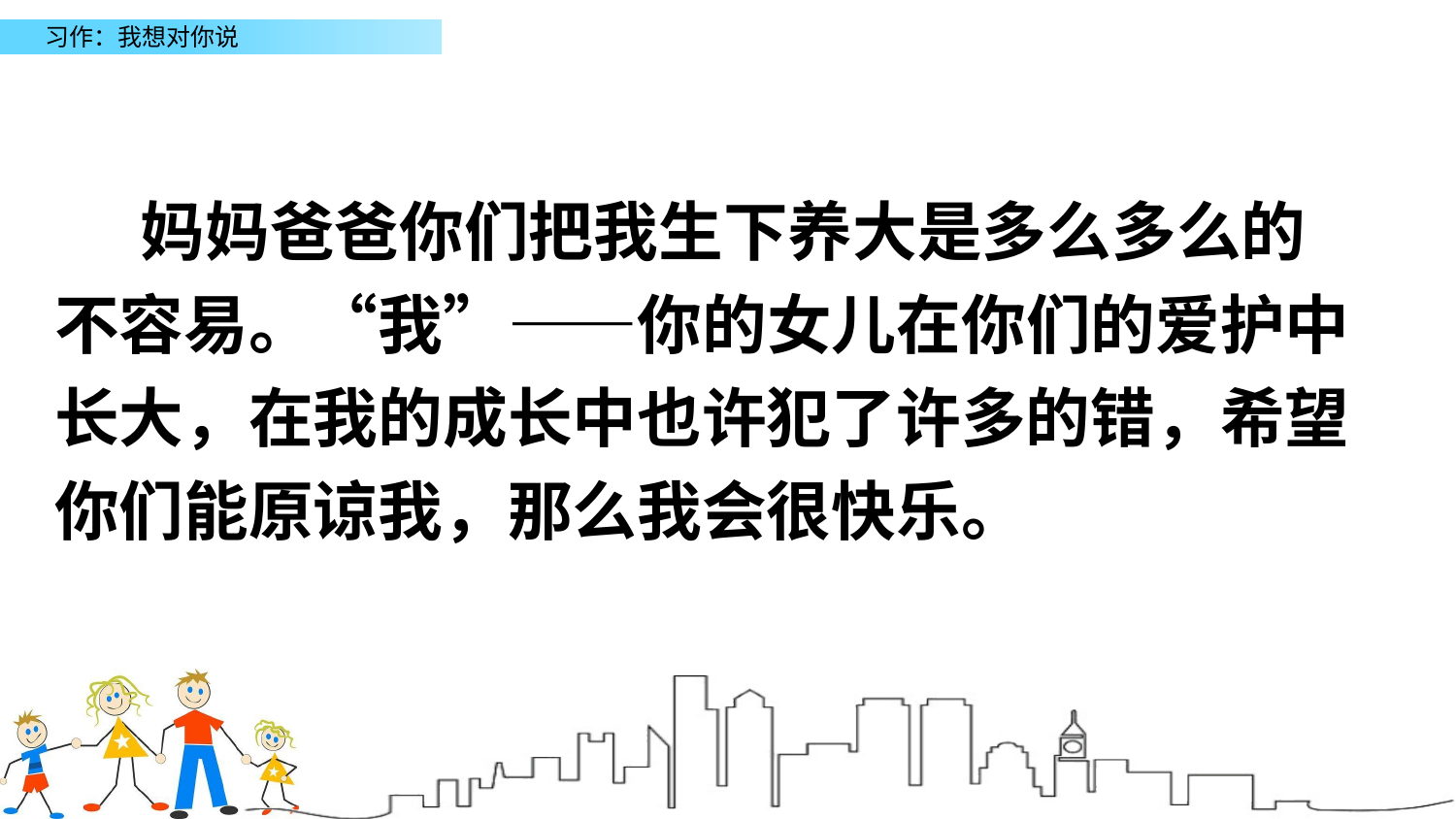

妈妈爸爸你们把我生下养大是多么多么的不容易。“我”——你的女儿在你们的爱护中长大，在我的成长中也许犯了许多的错，希望你们能原谅我，那么我会很快乐。
11